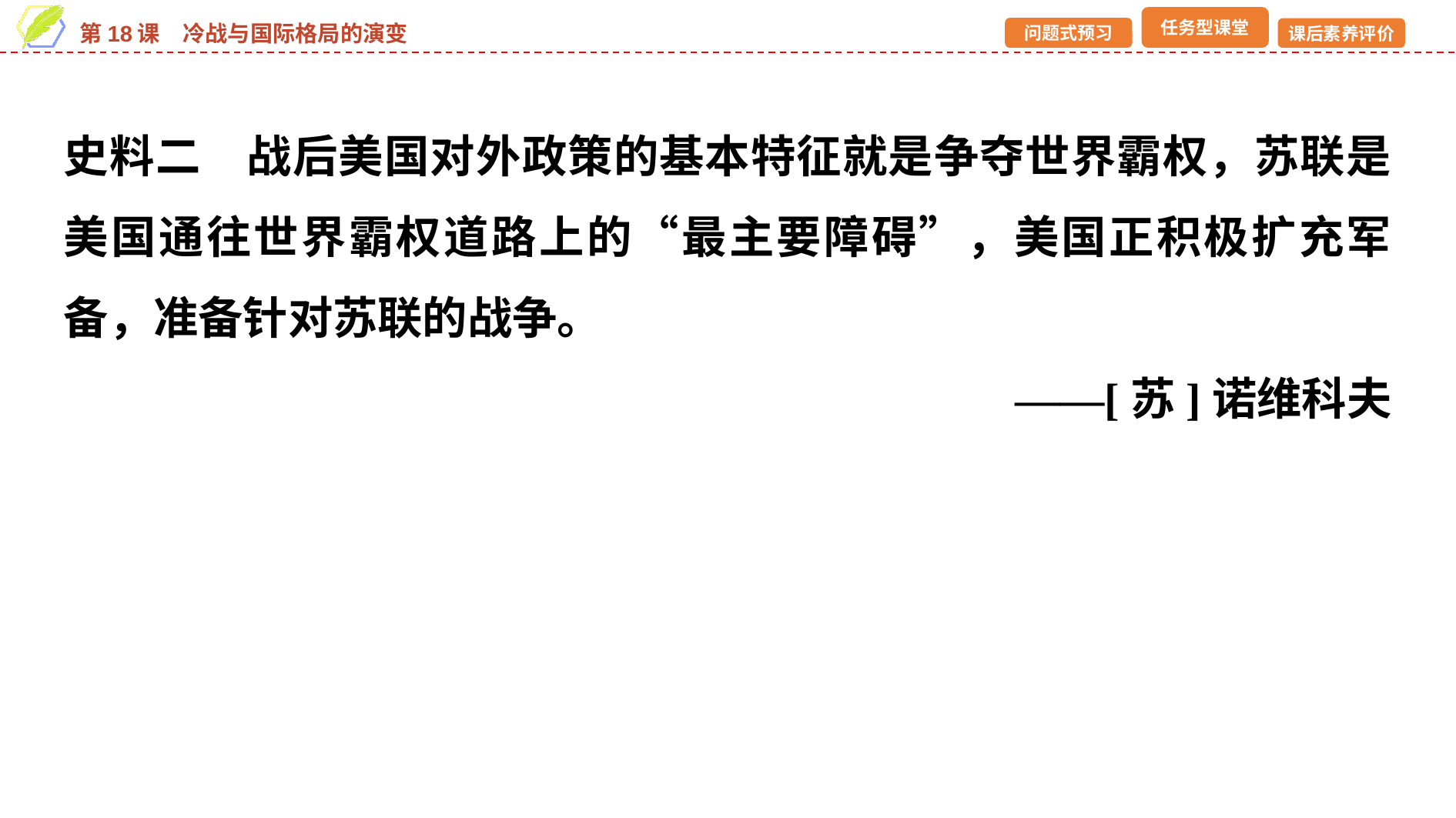

史料二　战后美国对外政策的基本特征就是争夺世界霸权，苏联是美国通往世界霸权道路上的“最主要障碍”，美国正积极扩充军备，准备针对苏联的战争。
——[苏]诺维科夫